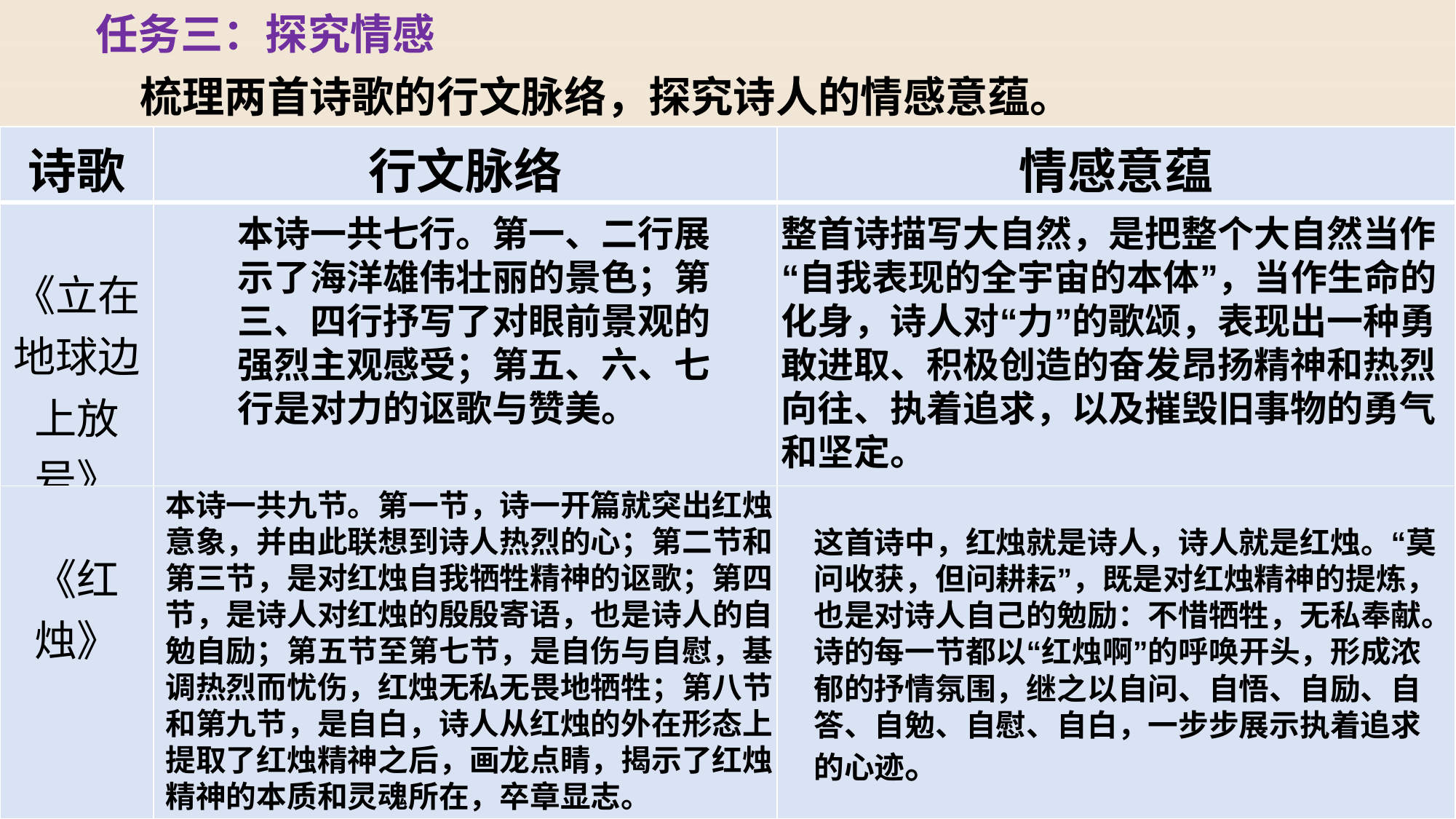

任务三：探究情感
梳理两首诗歌的行文脉络，探究诗人的情感意蕴。
| 诗歌 | 行文脉络 | 情感意蕴 |
| --- | --- | --- |
| 《立在地球边上放号》 |  |  |
| 《红烛》 |  |  |
本诗一共七行。第一、二行展示了海洋雄伟壮丽的景色；第三、四行抒写了对眼前景观的强烈主观感受；第五、六、七行是对力的讴歌与赞美。
整首诗描写大自然，是把整个大自然当作“自我表现的全宇宙的本体”，当作生命的化身，诗人对“力”的歌颂，表现出一种勇敢进取、积极创造的奋发昂扬精神和热烈向往、执着追求，以及摧毁旧事物的勇气和坚定。
本诗一共九节。第一节，诗一开篇就突出红烛意象，并由此联想到诗人热烈的心；第二节和第三节，是对红烛自我牺牲精神的讴歌；第四节，是诗人对红烛的殷殷寄语，也是诗人的自勉自励；第五节至第七节，是自伤与自慰，基调热烈而忧伤，红烛无私无畏地牺牲；第八节和第九节，是自白，诗人从红烛的外在形态上提取了红烛精神之后，画龙点睛，揭示了红烛精神的本质和灵魂所在，卒章显志。

这首诗中，红烛就是诗人，诗人就是红烛。“莫问收获，但问耕耘”，既是对红烛精神的提炼，也是对诗人自己的勉励：不惜牺牲，无私奉献。诗的每一节都以“红烛啊”的呼唤开头，形成浓郁的抒情氛围，继之以自问、自悟、自励、自答、自勉、自慰、自白，一步步展示执着追求的心迹。